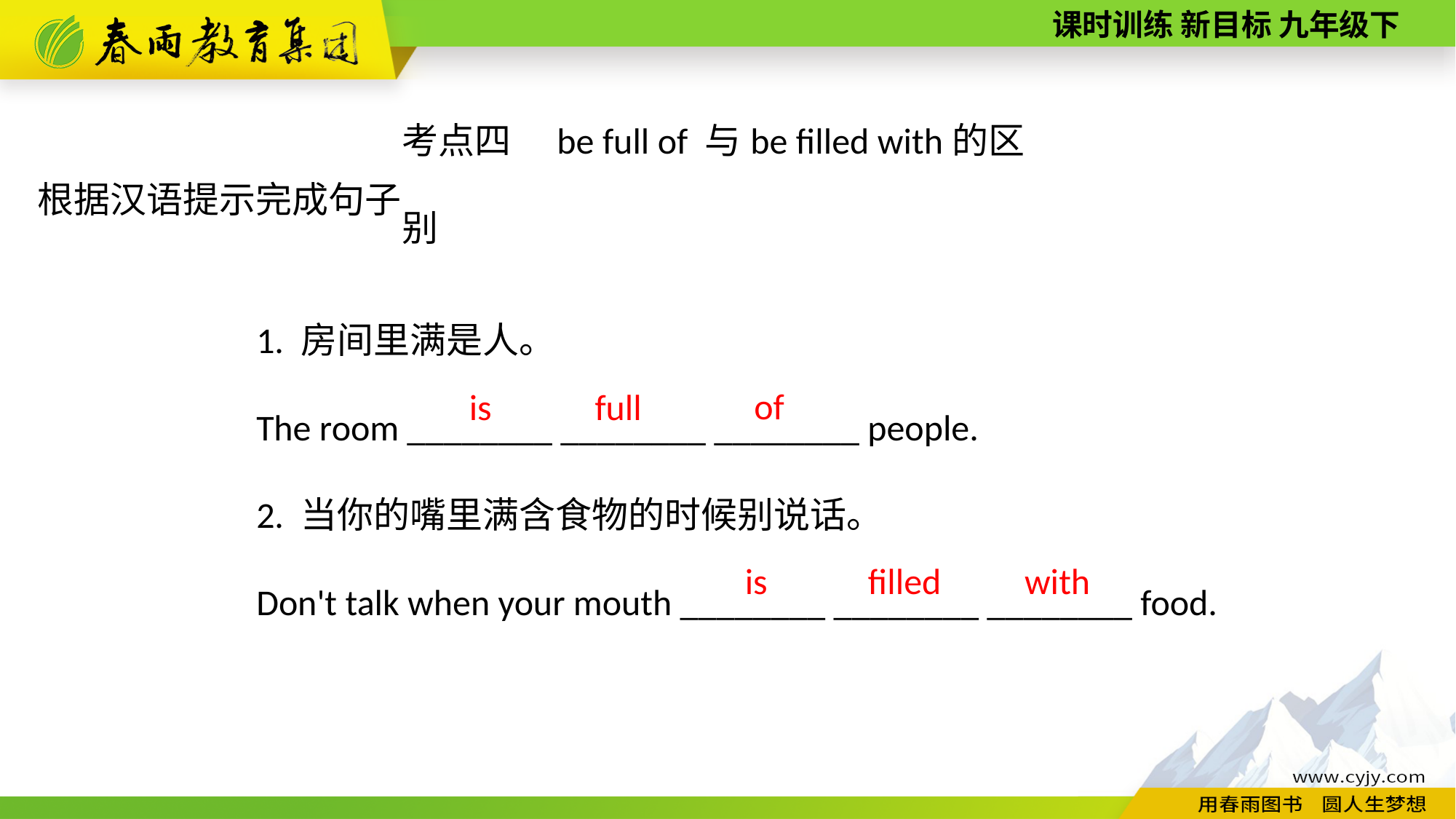

考点四　be full of 与be filled with的区别
根据汉语提示完成句子
1. 房间里满是人。
The room ________ ________ ________ people.
2. 当你的嘴里满含食物的时候别说话。
Don't talk when your mouth ________ ________ ________ food.
of
is
full
with
is
filled